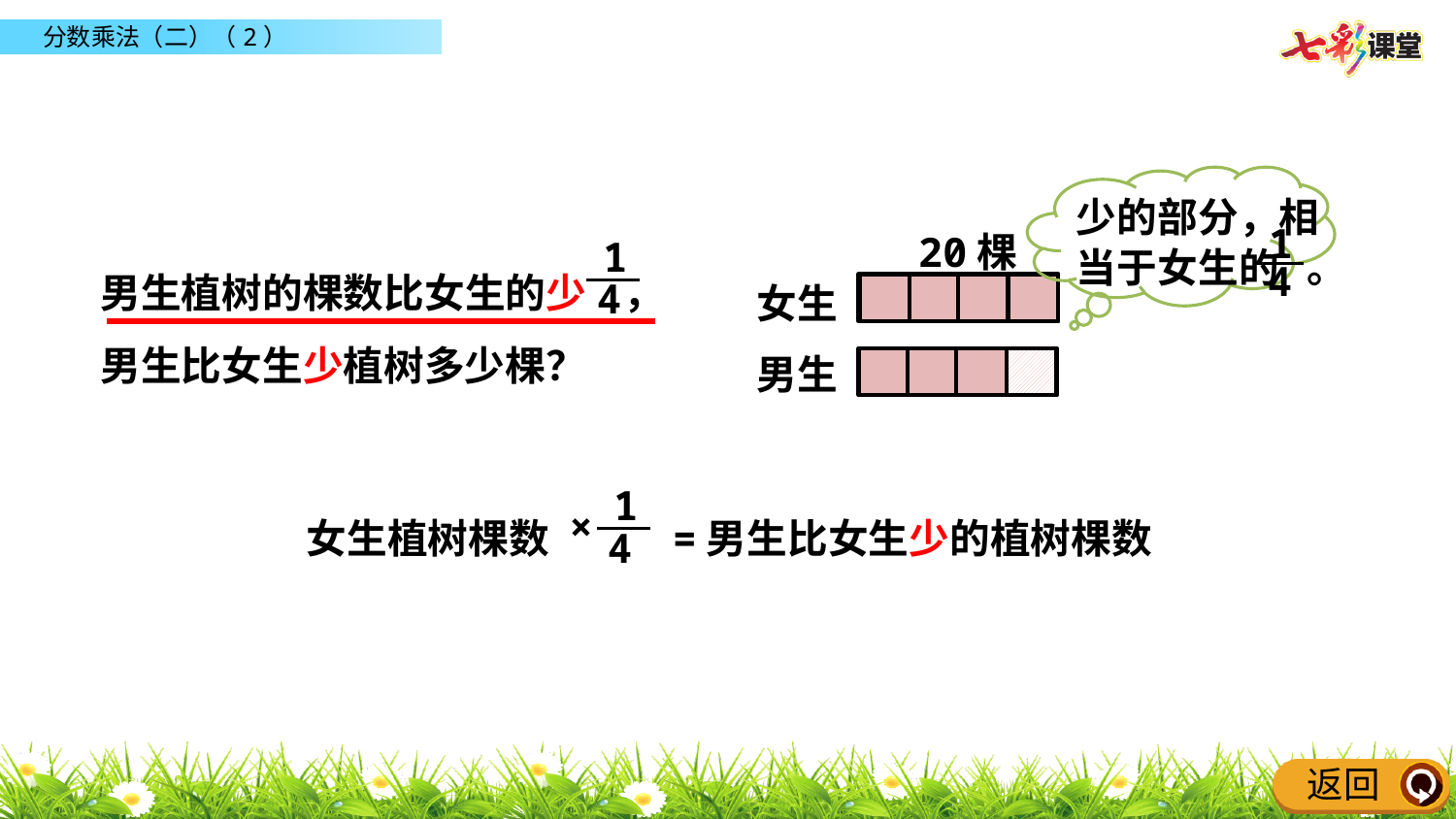

少的部分，相
当于女生的   。
1
4
20棵
女生

男生

1
4
男生植树的棵数比女生的少    ，男生比女生少植树多少棵？
1
4
×
女生植树棵数
=男生比女生少的植树棵数